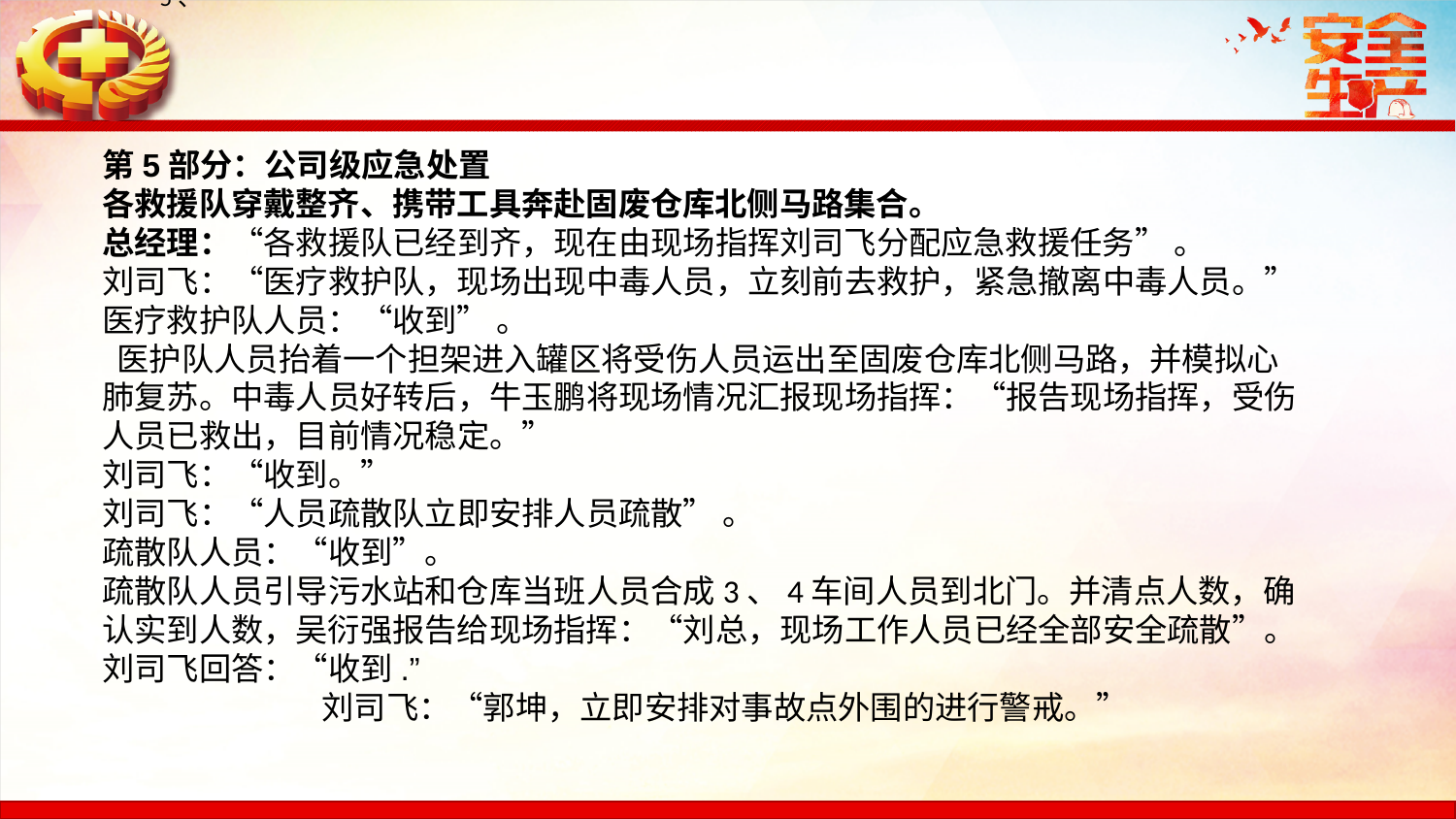

5、
第5部分：公司级应急处置各救援队穿戴整齐、携带工具奔赴固废仓库北侧马路集合。总经理：“各救援队已经到齐，现在由现场指挥刘司飞分配应急救援任务” 。刘司飞：“医疗救护队，现场出现中毒人员，立刻前去救护，紧急撤离中毒人员。”医疗救护队人员：“收到” 。 医护队人员抬着一个担架进入罐区将受伤人员运出至固废仓库北侧马路，并模拟心肺复苏。中毒人员好转后，牛玉鹏将现场情况汇报现场指挥：“报告现场指挥，受伤人员已救出，目前情况稳定。”刘司飞：“收到。”刘司飞：“人员疏散队立即安排人员疏散” 。疏散队人员：“收到”。疏散队人员引导污水站和仓库当班人员合成3、4车间人员到北门。并清点人数，确认实到人数，吴衍强报告给现场指挥：“刘总，现场工作人员已经全部安全疏散”。刘司飞回答：“收到.”刘司飞：“郭坤，立即安排对事故点外围的进行警戒。”